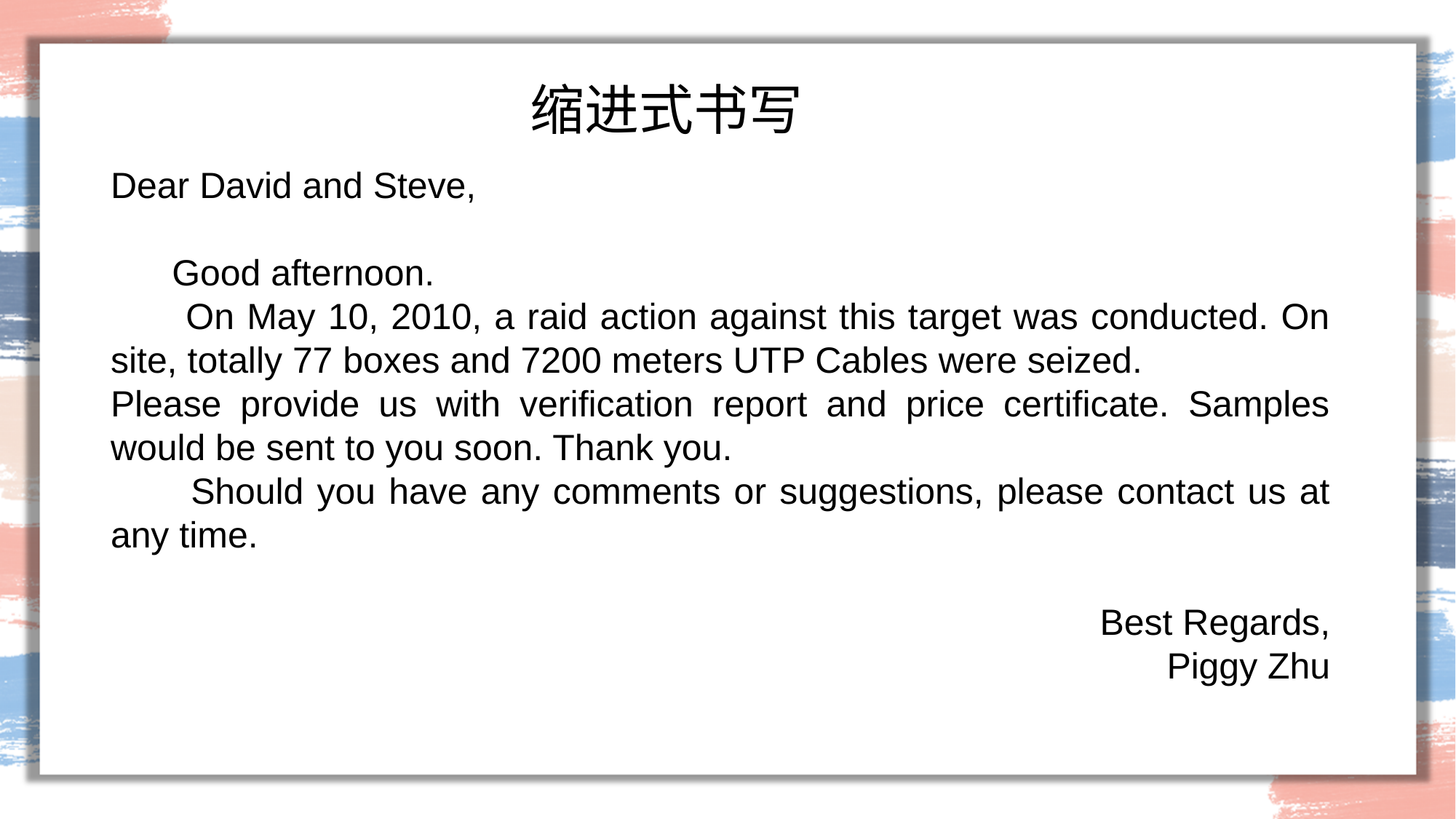

# 缩进式书写
Dear David and Steve,

      Good afternoon.
      On May 10, 2010, a raid action against this target was conducted. On site, totally 77 boxes and 7200 meters UTP Cables were seized.
Please provide us with verification report and price certificate. Samples would be sent to you soon. Thank you.
      Should you have any comments or suggestions, please contact us at any time.

                                                Best Regards,
                                                          Piggy Zhu